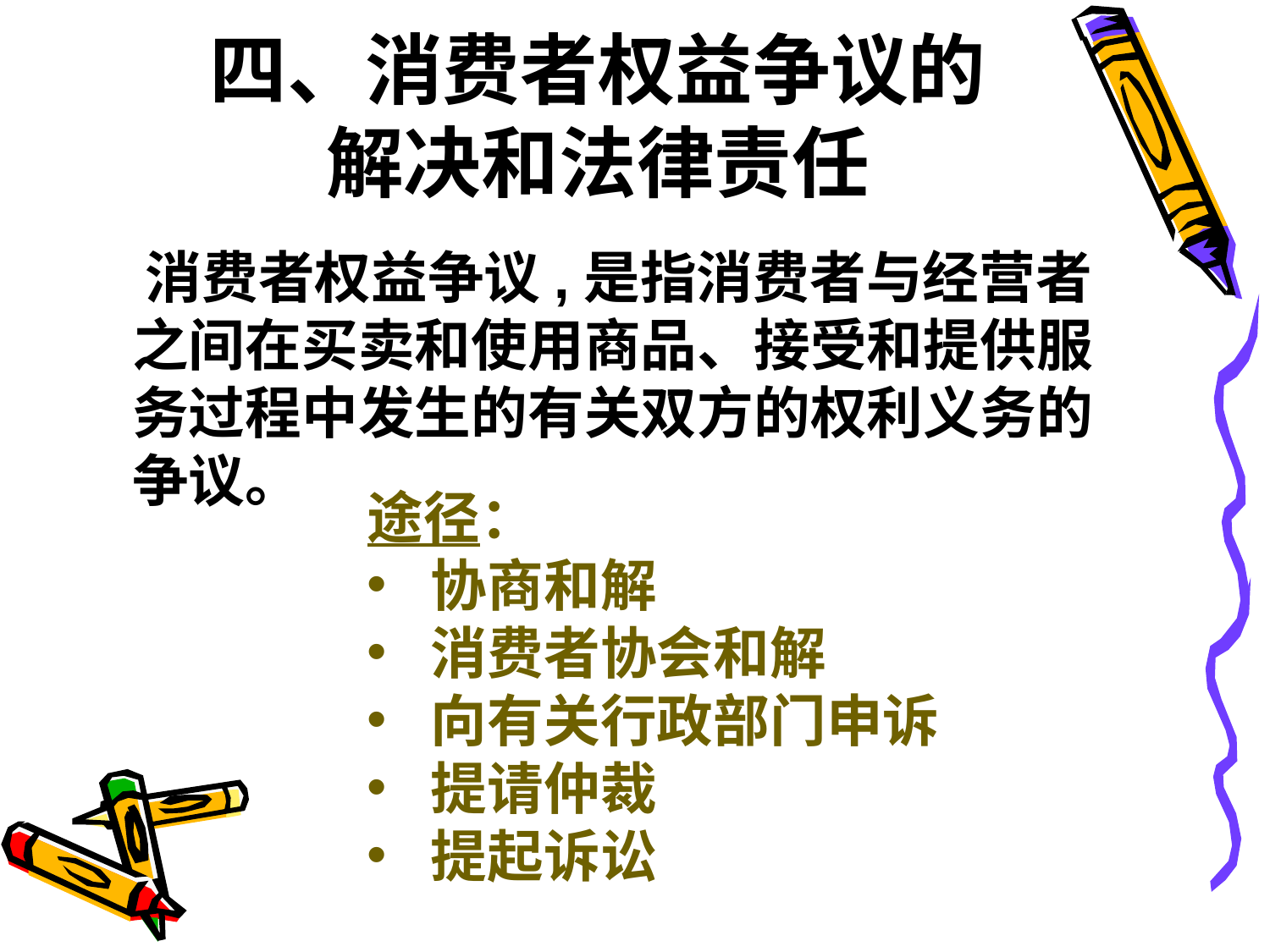

# 四、消费者权益争议的解决和法律责任
 消费者权益争议,是指消费者与经营者之间在买卖和使用商品、接受和提供服务过程中发生的有关双方的权利义务的争议。
途径：
协商和解
消费者协会和解
向有关行政部门申诉
提请仲裁
提起诉讼